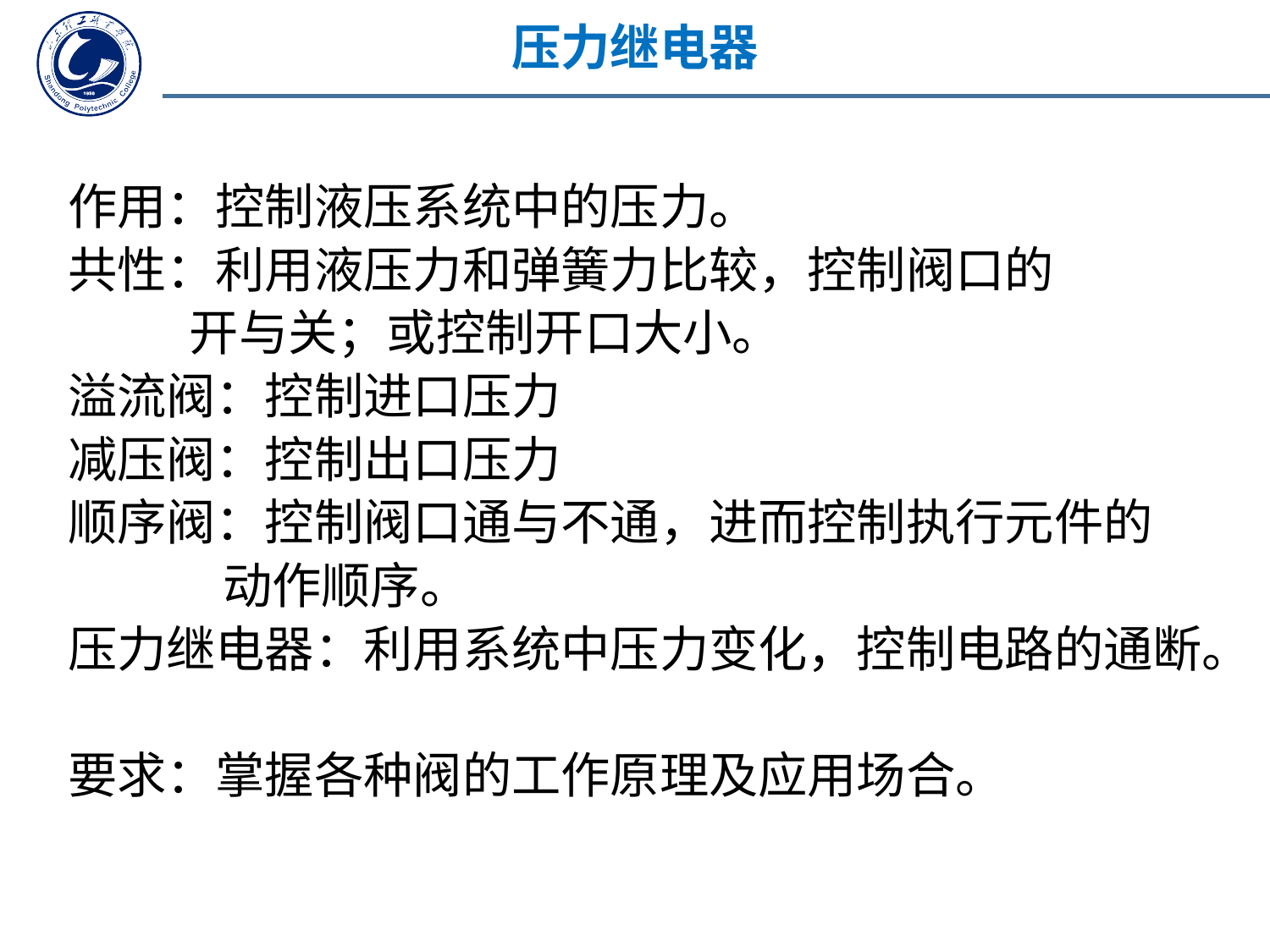

压力继电器
作用：控制液压系统中的压力。
共性：利用液压力和弹簧力比较，控制阀口的
          开与关；或控制开口大小。
溢流阀：控制进口压力
减压阀：控制出口压力
顺序阀：控制阀口通与不通，进而控制执行元件的
             动作顺序。
压力继电器：利用系统中压力变化，控制电路的通断。

要求：掌握各种阀的工作原理及应用场合。